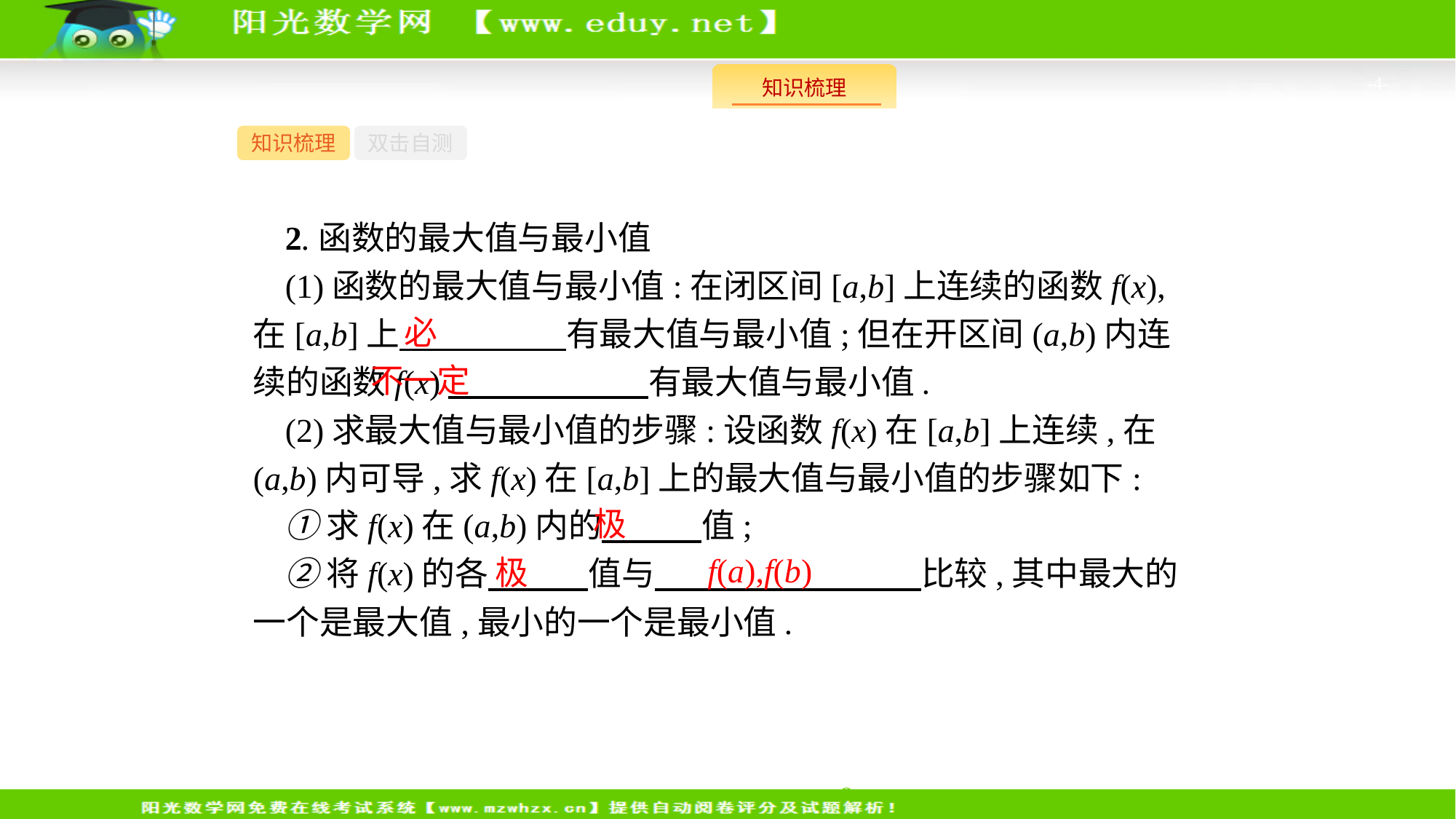

-4-
知识梳理
双击自测
2.函数的最大值与最小值
(1)函数的最大值与最小值:在闭区间[a,b]上连续的函数f(x),在[a,b]上　　　　　有最大值与最小值;但在开区间(a,b)内连续的函数f(x)　　　　　　有最大值与最小值.
(2)求最大值与最小值的步骤:设函数f(x)在[a,b]上连续,在(a,b)内可导,求f(x)在[a,b]上的最大值与最小值的步骤如下:
①求f(x)在(a,b)内的　　　值;
②将f(x)的各　　　值与　　　　　　　　比较,其中最大的一个是最大值,最小的一个是最小值.
必
不一定
极
　f(a),f(b)
极